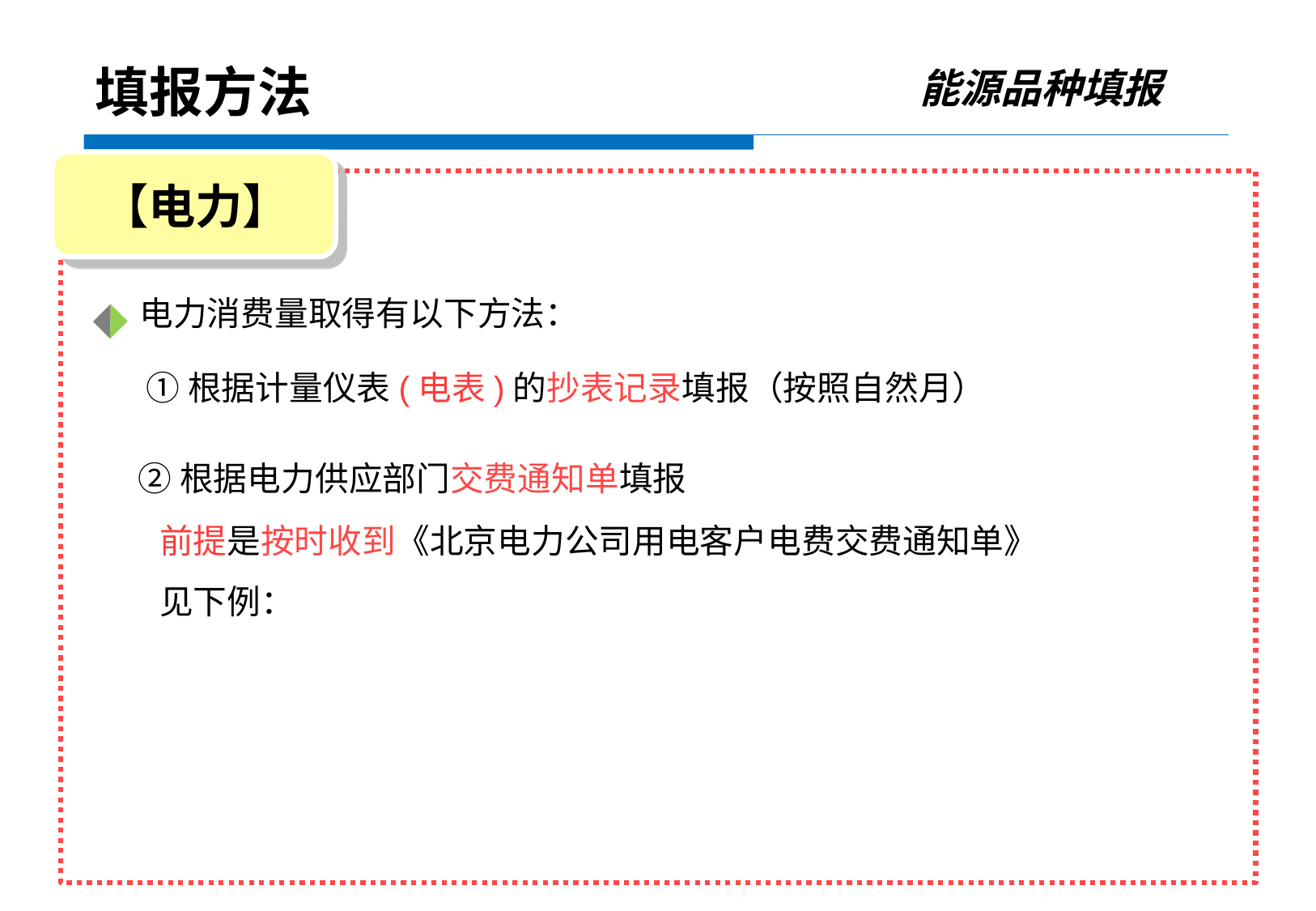

能源品种填报
填报方法

【电力】

电力消费量取得有以下方法：

 ①根据计量仪表(电表)的抄表记录填报（按照自然月）

 ②根据电力供应部门交费通知单填报
   前提是按时收到《北京电力公司用电客户电费交费通知单》
   见下例：